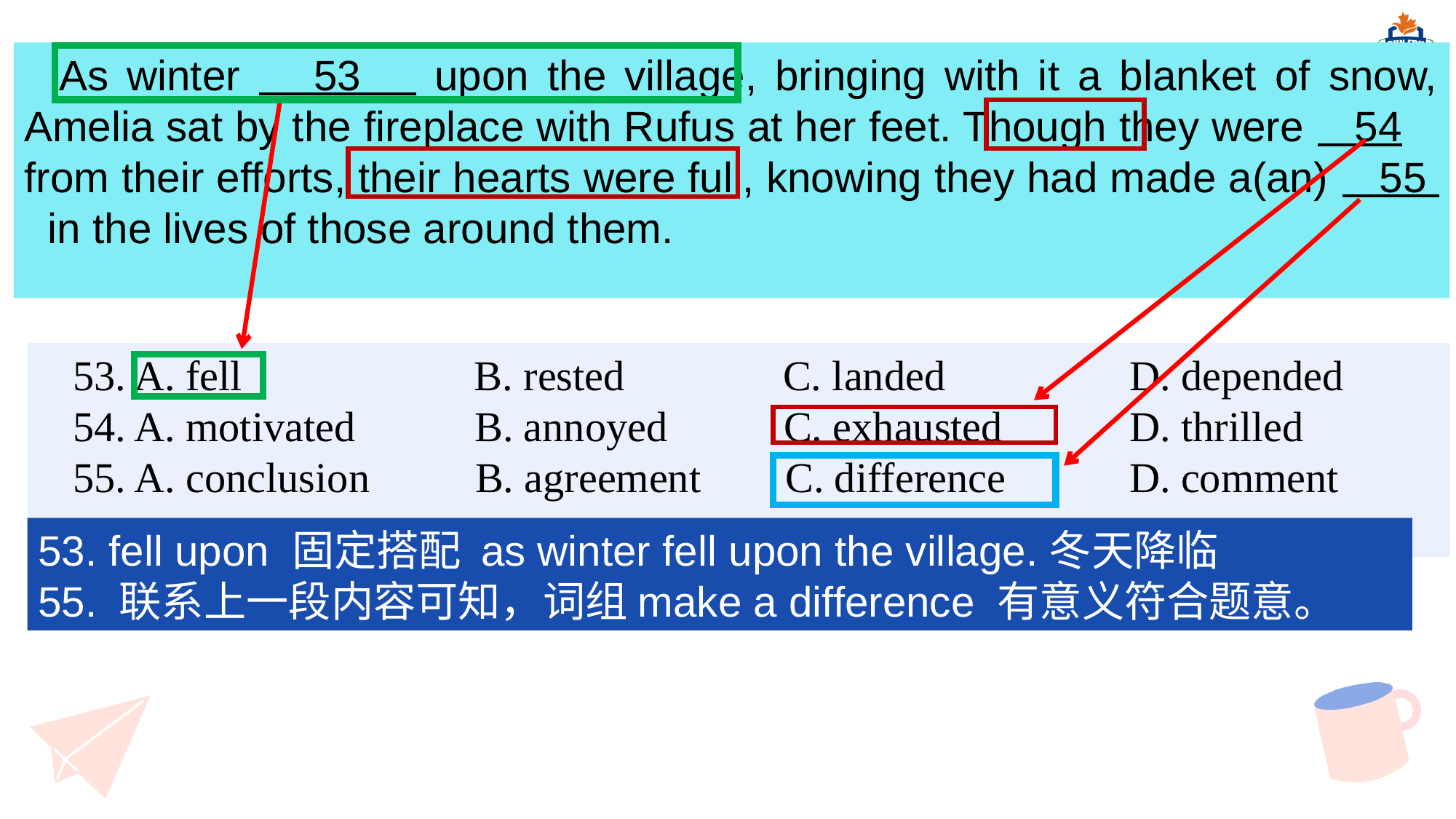

As winter    53    upon the village, bringing with it a blanket of snow, Amelia sat by the fireplace with Rufus at her feet. Though they were    54    from their efforts, their hearts were full, knowing they had made a(an)    55    in the lives of those around them.

53. A. fell                      B. rested               C. landed              	D. depended
54. A. motivated          	B. annoyed           C. exhausted          	D. thrilled
55. A. conclusion          B. agreement        C. difference           	D. comment

53. fell upon 固定搭配 as winter fell upon the village.冬天降临
55. 联系上一段内容可知，词组make a difference 有意义符合题意。